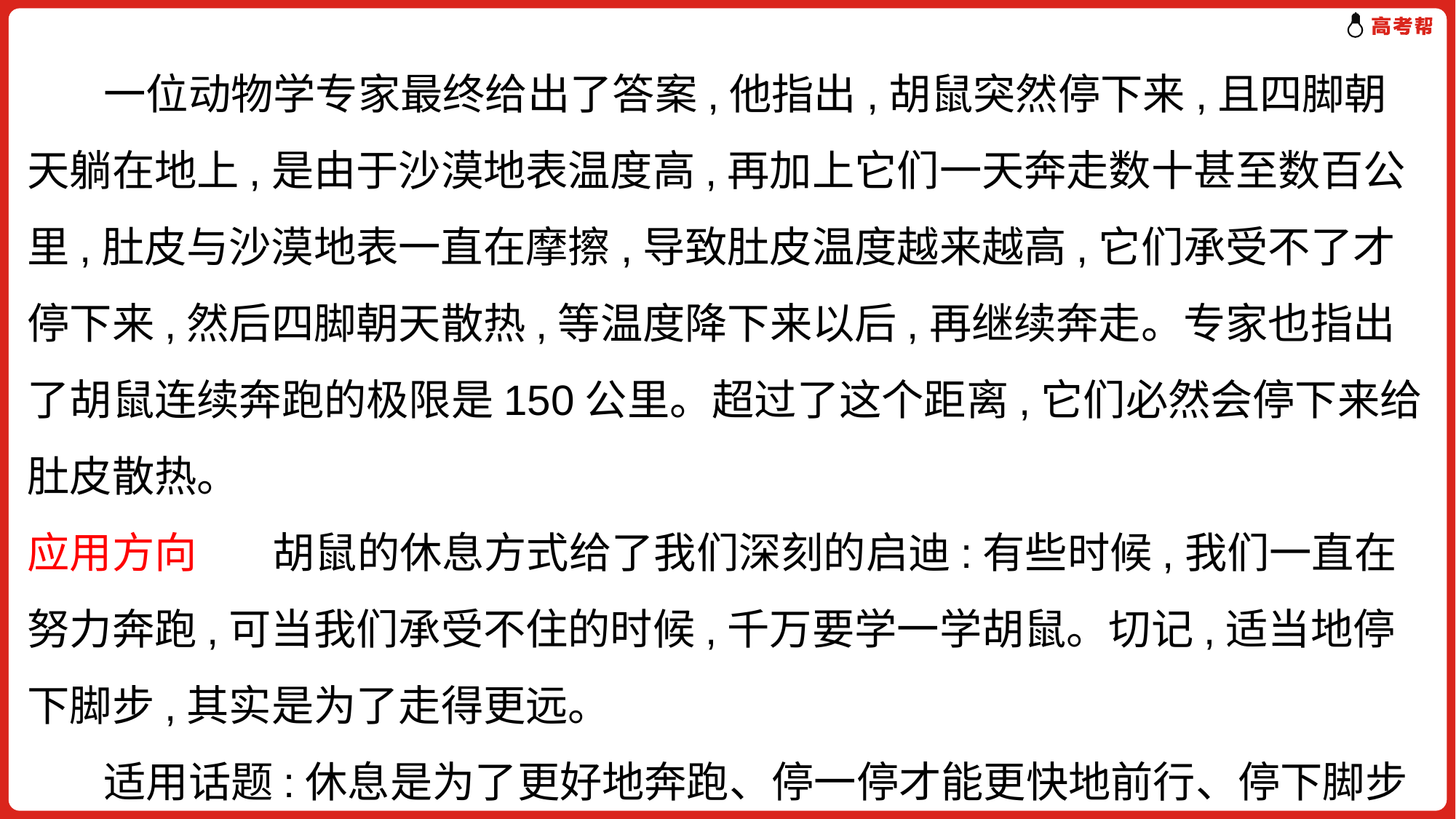

一位动物学专家最终给出了答案,他指出,胡鼠突然停下来,且四脚朝天躺在地上,是由于沙漠地表温度高,再加上它们一天奔走数十甚至数百公里,肚皮与沙漠地表一直在摩擦,导致肚皮温度越来越高,它们承受不了才停下来,然后四脚朝天散热,等温度降下来以后,再继续奔走。专家也指出了胡鼠连续奔跑的极限是150公里。超过了这个距离,它们必然会停下来给肚皮散热。
应用方向        胡鼠的休息方式给了我们深刻的启迪:有些时候,我们一直在努力奔跑,可当我们承受不住的时候,千万要学一学胡鼠。切记,适当地停下脚步,其实是为了走得更远。
       适用话题:休息是为了更好地奔跑、停一停才能更快地前行、停下脚步用心感悟等。